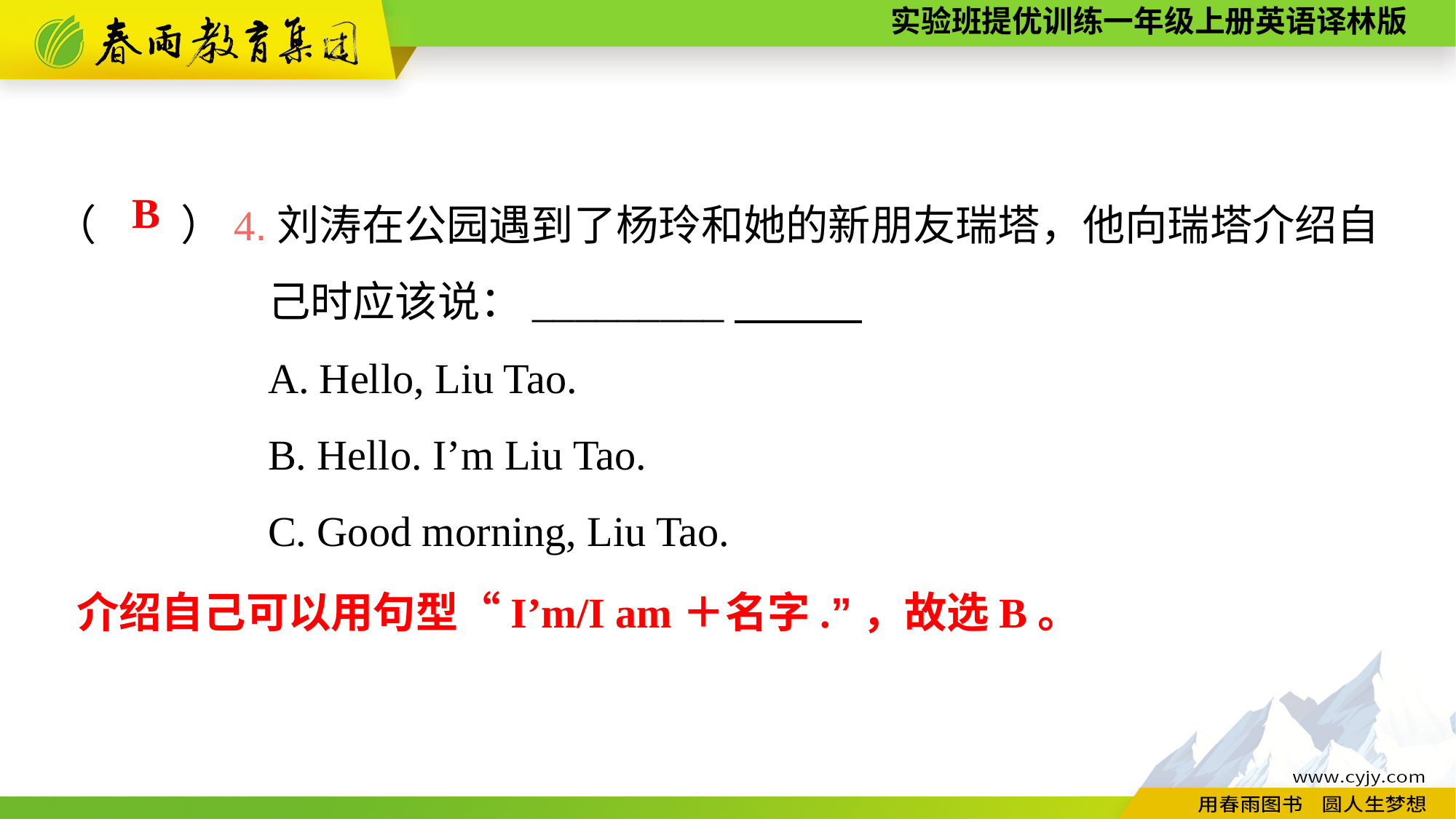

（　　）4.刘涛在公园遇到了杨玲和她的新朋友瑞塔，他向瑞塔介绍自
己时应该说：_________
A. Hello, Liu Tao.
B. Hello. I’m Liu Tao.
C. Good morning, Liu Tao.
B
介绍自己可以用句型“I’m/I am＋名字.”，故选B。